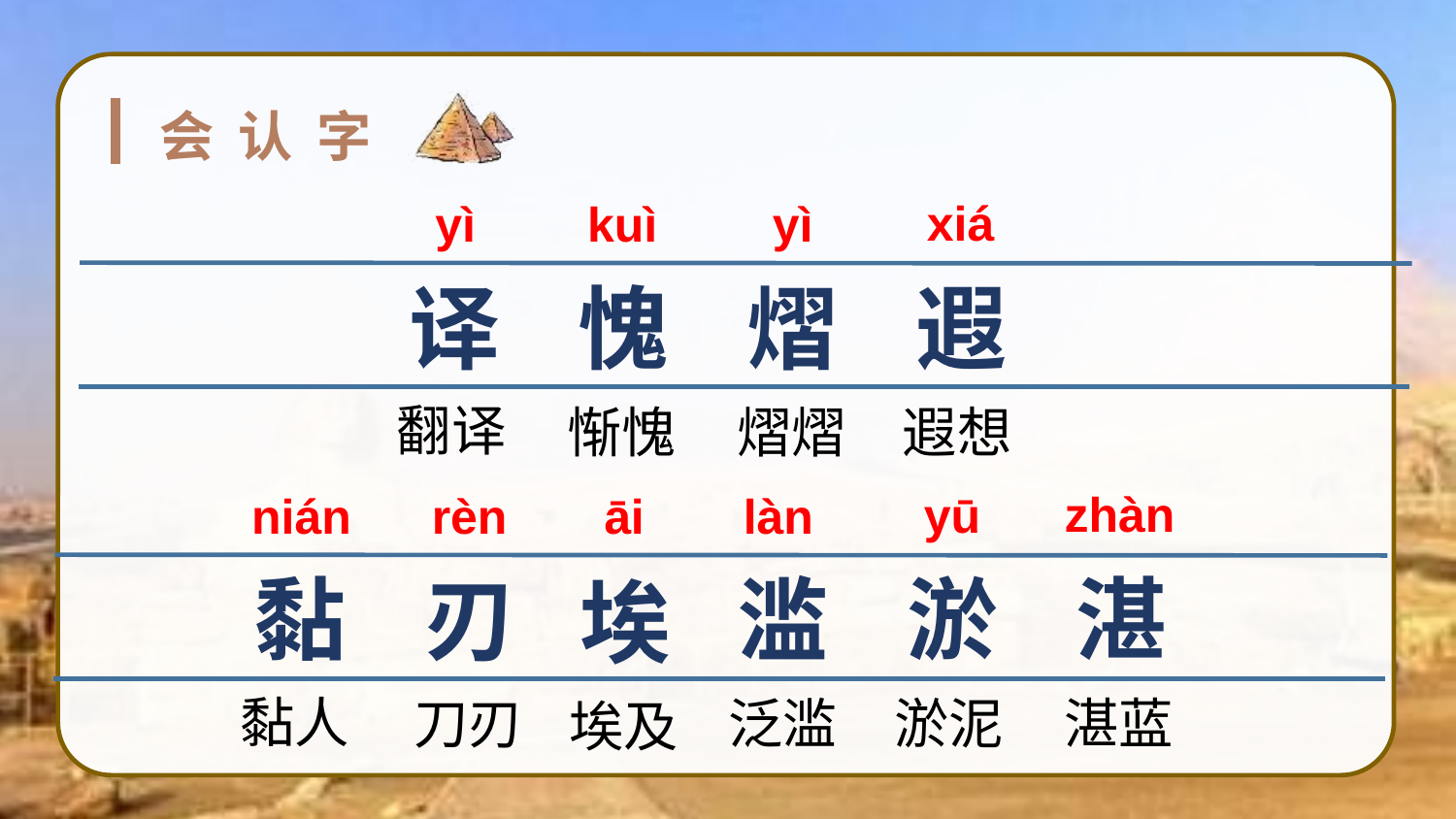

会认字
xiá
yì
kuì
yì
译
愧
熠
遐
翻译
惭愧
熠熠
遐想
zhàn
yū
nián
āi
rèn
làn
黏
刃
滥
淤
湛
埃
黏人
刀刃
泛滥
淤泥
湛蓝
埃及